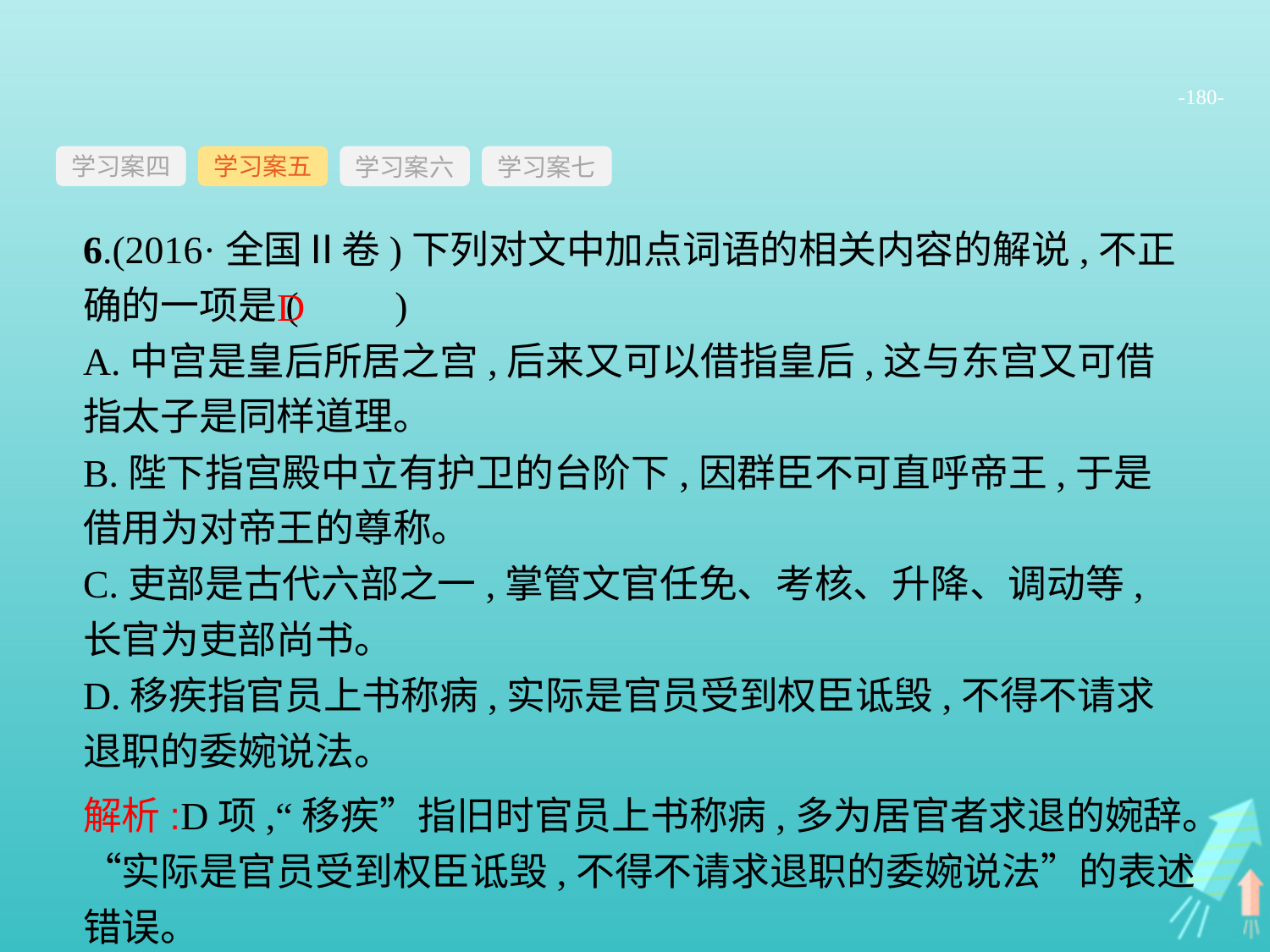

-180-
学习案四
学习案六
学习案七
学习案五
6.(2016·全国Ⅱ卷)下列对文中加点词语的相关内容的解说,不正确的一项是(　　)
A.中宫是皇后所居之宫,后来又可以借指皇后,这与东宫又可借指太子是同样道理。
B.陛下指宫殿中立有护卫的台阶下,因群臣不可直呼帝王,于是借用为对帝王的尊称。
C.吏部是古代六部之一,掌管文官任免、考核、升降、调动等,长官为吏部尚书。
D.移疾指官员上书称病,实际是官员受到权臣诋毁,不得不请求退职的委婉说法。
D
解析:D项,“移疾”指旧时官员上书称病,多为居官者求退的婉辞。“实际是官员受到权臣诋毁,不得不请求退职的委婉说法”的表述错误。